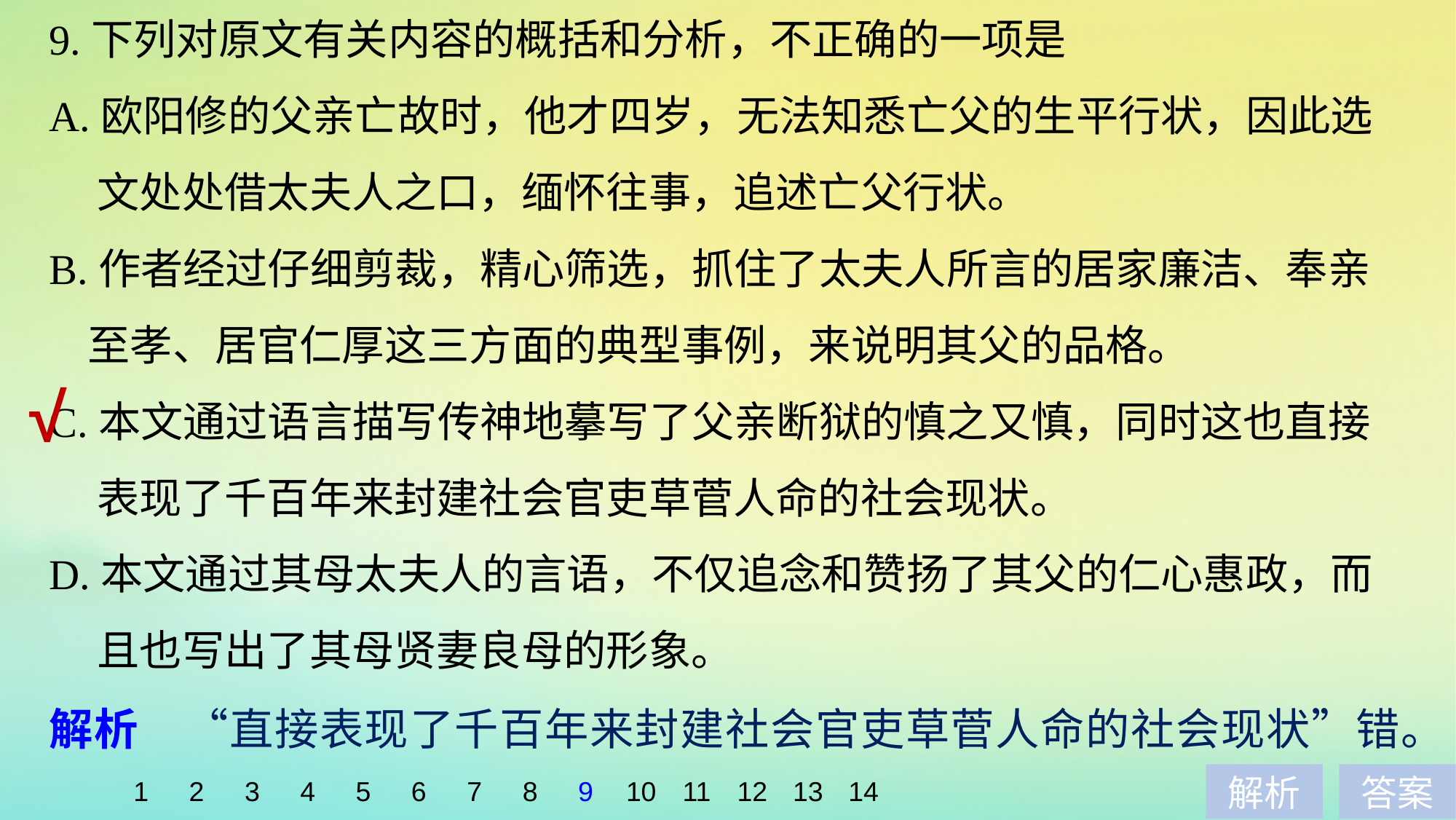

9.下列对原文有关内容的概括和分析，不正确的一项是
A.欧阳修的父亲亡故时，他才四岁，无法知悉亡父的生平行状，因此选
    文处处借太夫人之口，缅怀往事，追述亡父行状。
B.作者经过仔细剪裁，精心筛选，抓住了太夫人所言的居家廉洁、奉亲
   至孝、居官仁厚这三方面的典型事例，来说明其父的品格。
C.本文通过语言描写传神地摹写了父亲断狱的慎之又慎，同时这也直接
    表现了千百年来封建社会官吏草菅人命的社会现状。
D.本文通过其母太夫人的言语，不仅追念和赞扬了其父的仁心惠政，而
    且也写出了其母贤妻良母的形象。
√
解析　“直接表现了千百年来封建社会官吏草菅人命的社会现状”错。
1
2
3
4
5
6
7
8
9
10
11
12
13
14
解析
答案